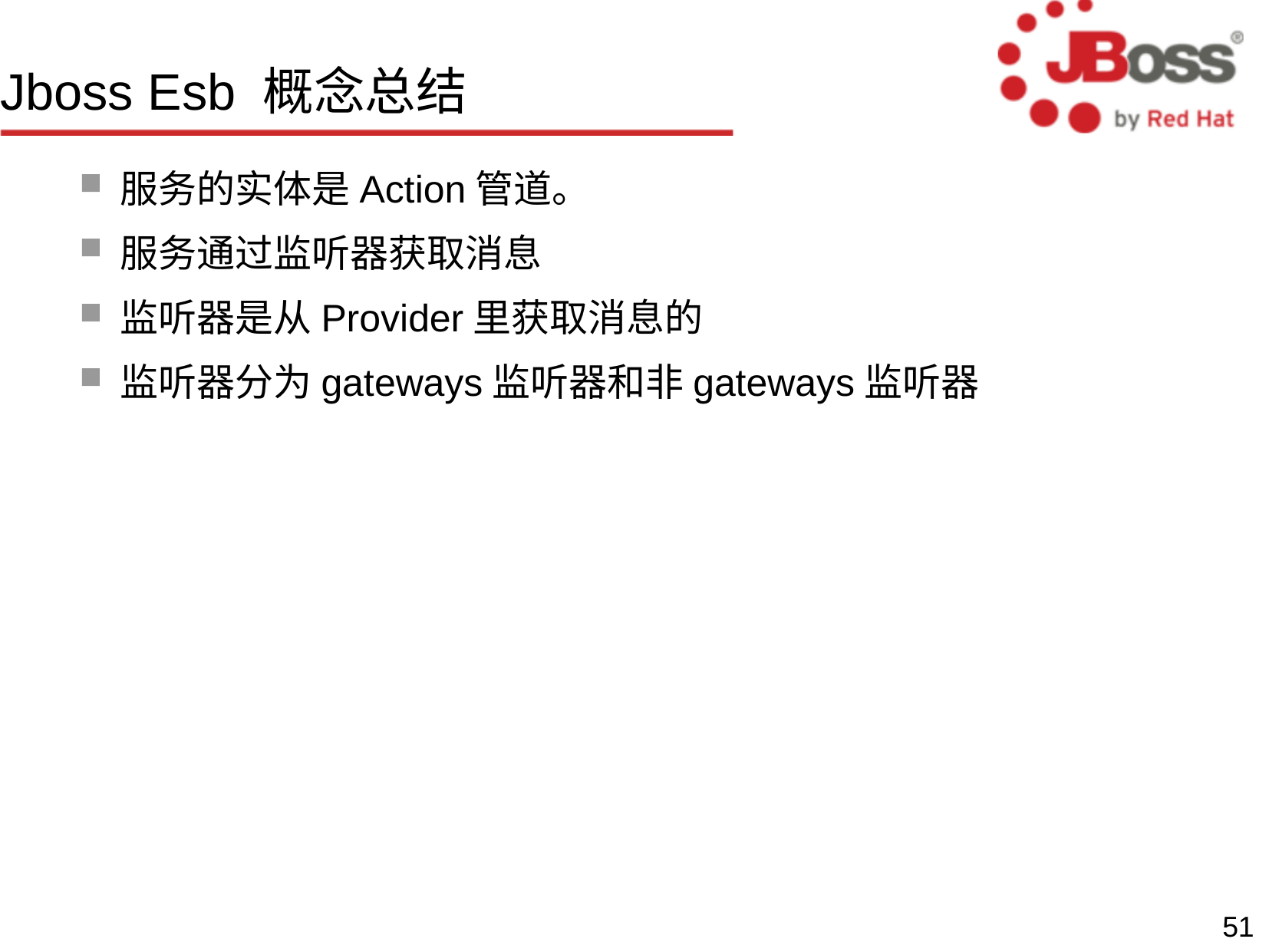

# Jboss Esb 概念总结
服务的实体是Action管道。
服务通过监听器获取消息
监听器是从Provider里获取消息的
监听器分为gateways监听器和非gateways监听器